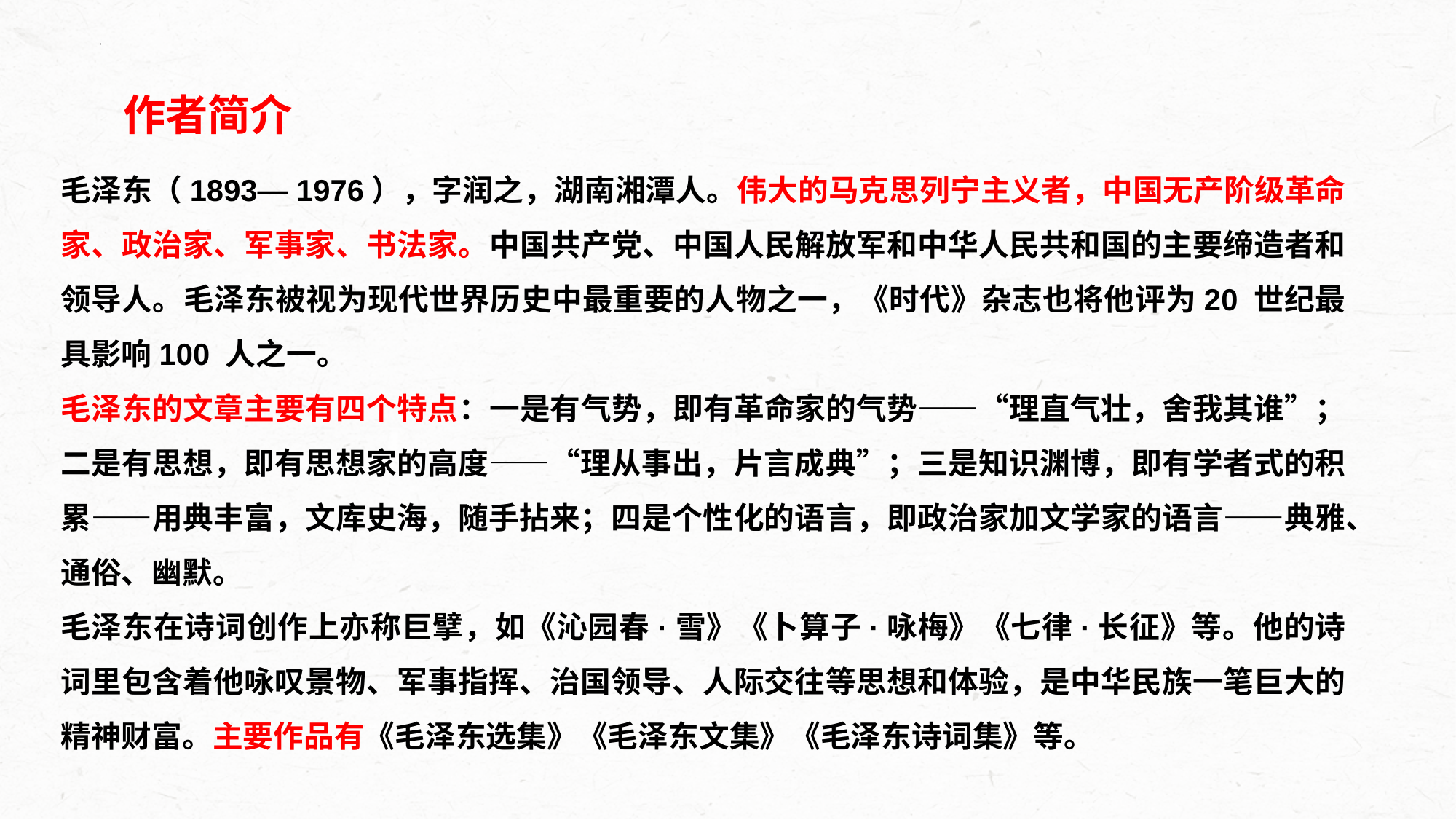

作者简介
毛泽东（1893— 1976），字润之，湖南湘潭人。伟大的马克思列宁主义者，中国无产阶级革命家、政治家、军事家、书法家。中国共产党、中国人民解放军和中华人民共和国的主要缔造者和领导人。毛泽东被视为现代世界历史中最重要的人物之一，《时代》杂志也将他评为20 世纪最具影响100 人之一。
毛泽东的文章主要有四个特点：一是有气势，即有革命家的气势——“理直气壮，舍我其谁”；二是有思想，即有思想家的高度——“理从事出，片言成典”；三是知识渊博，即有学者式的积累——用典丰富，文库史海，随手拈来；四是个性化的语言，即政治家加文学家的语言——典雅、通俗、幽默。
毛泽东在诗词创作上亦称巨擘，如《沁园春·雪》《卜算子·咏梅》《七律·长征》等。他的诗词里包含着他咏叹景物、军事指挥、治国领导、人际交往等思想和体验，是中华民族一笔巨大的精神财富。主要作品有《毛泽东选集》《毛泽东文集》《毛泽东诗词集》等。